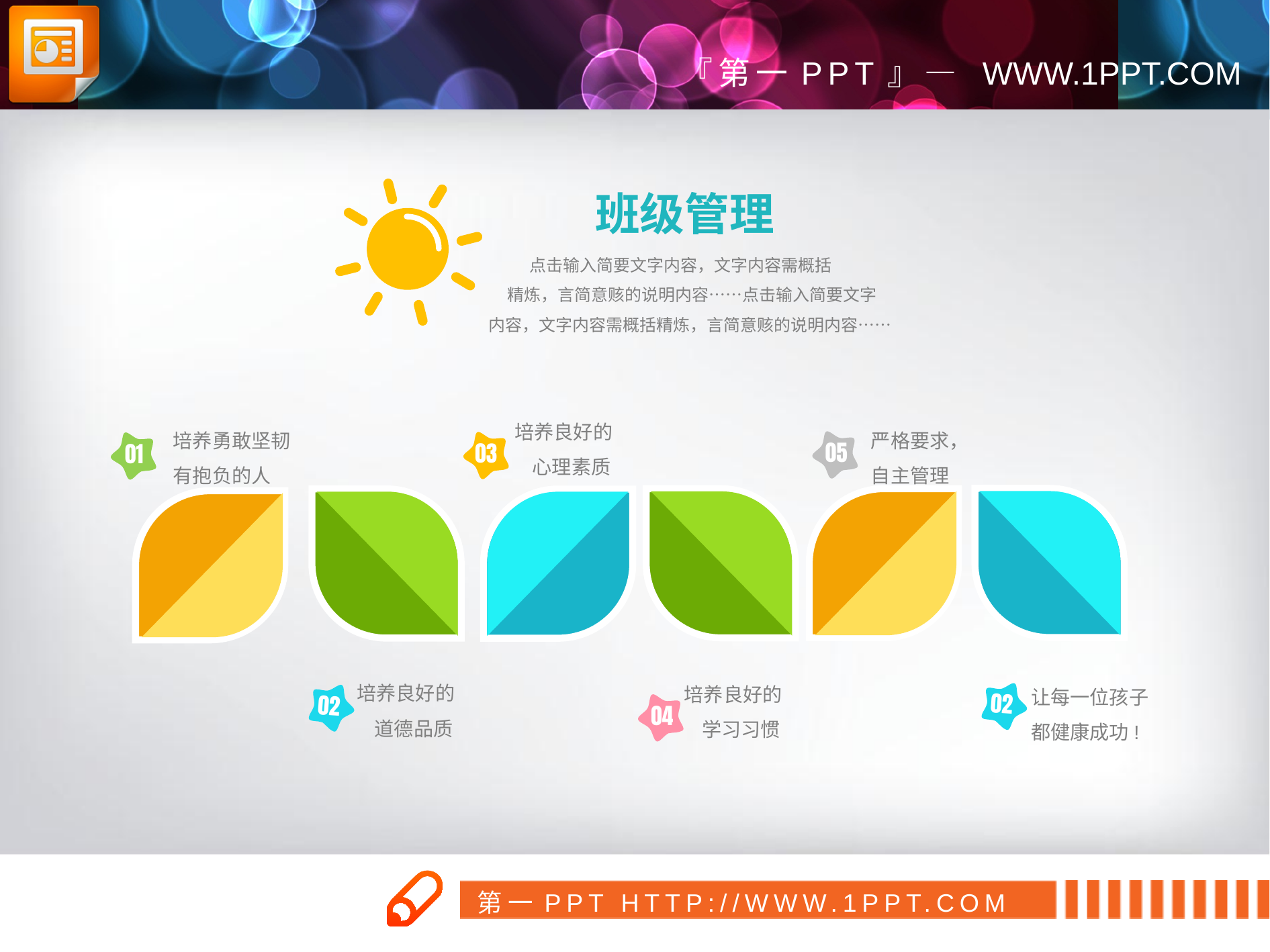

班级管理

          点击输入简要文字内容，文字内容需概括
    精炼，言简意赅的说明内容……点击输入简要文字
内容，文字内容需概括精炼，言简意赅的说明内容……

培养良好的
   心理素质
培养勇敢坚韧
有抱负的人
严格要求，
自主管理

05

03

01

培养良好的
   道德品质
培养良好的
   学习习惯
让每一位孩子
都健康成功!

02

02

04